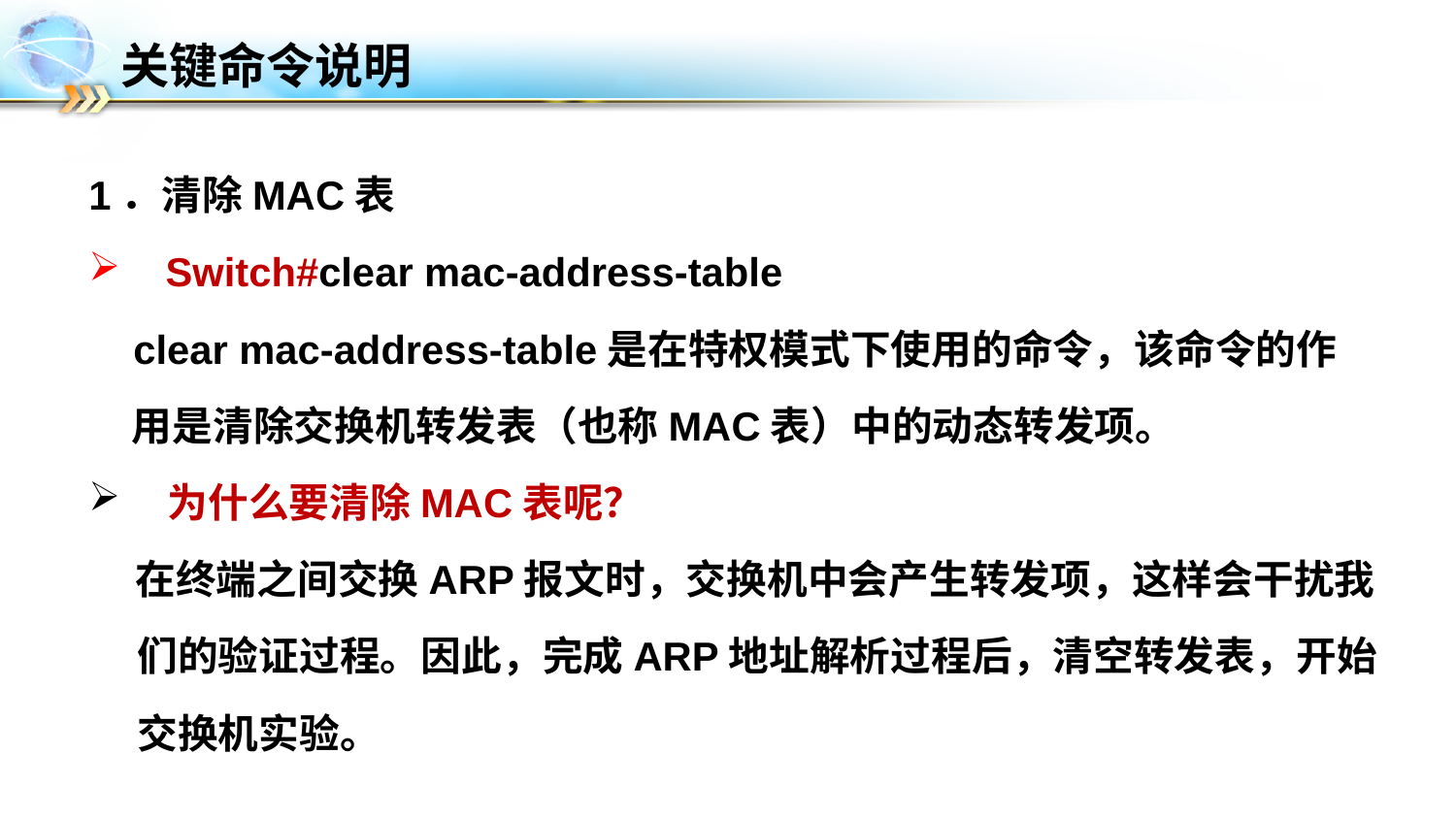

# 关键命令说明
1．清除MAC表
    Switch#clear mac-address-table
    clear mac-address-table是在特权模式下使用的命令，该命令的作    用是清除交换机转发表（也称MAC表）中的动态转发项。
    为什么要清除MAC表呢？
    在终端之间交换ARP报文时，交换机中会产生转发项，这样会干扰我们的验证过程。因此，完成ARP地址解析过程后，清空转发表，开始交换机实验。